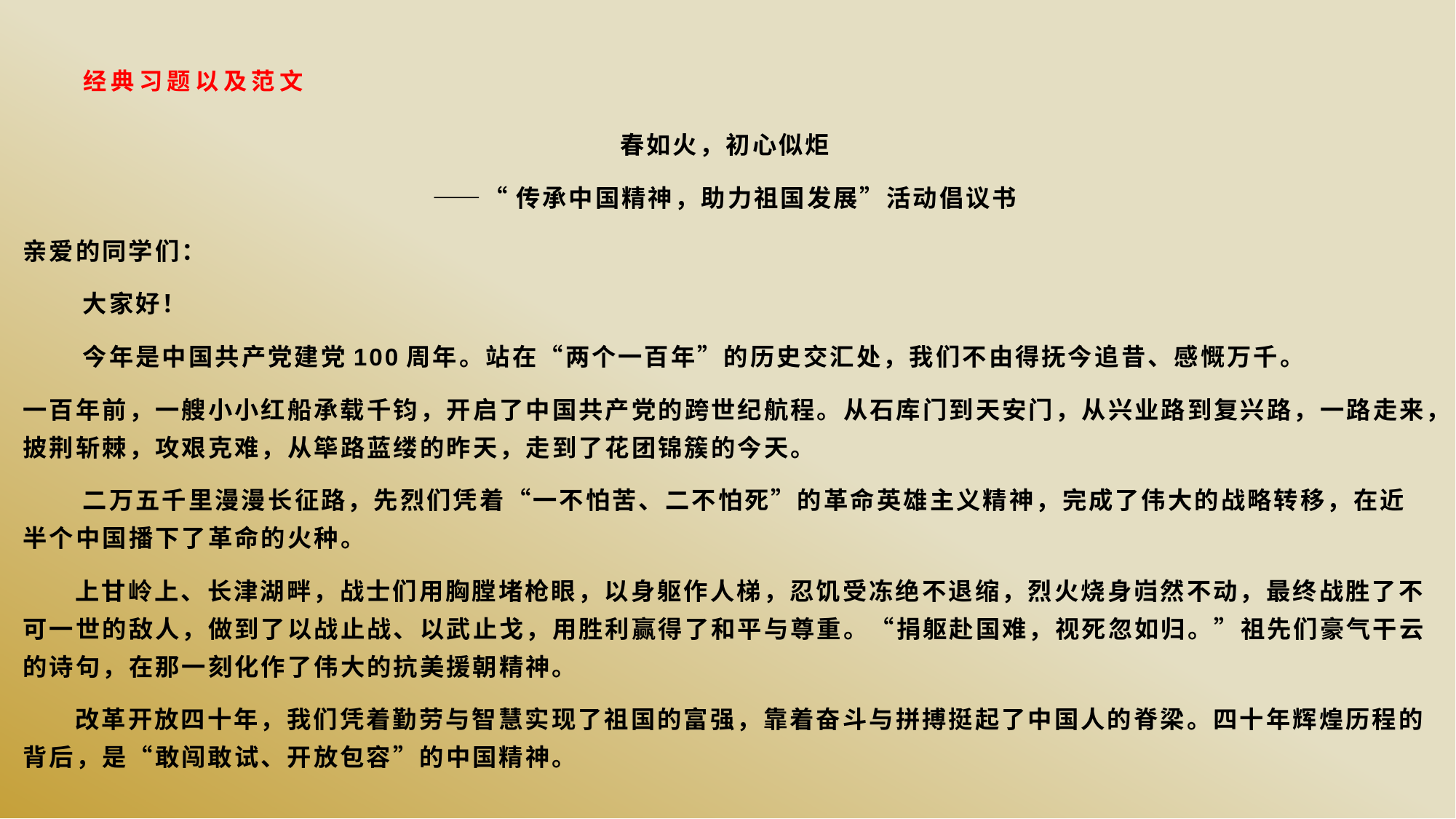

# 经典习题以及范文
春如火，初心似炬
——“传承中国精神，助力祖国发展”活动倡议书
亲爱的同学们：
       大家好！
       今年是中国共产党建党100周年。站在“两个一百年”的历史交汇处，我们不由得抚今追昔、感慨万千。
一百年前，一艘小小红船承载千钧，开启了中国共产党的跨世纪航程。从石库门到天安门，从兴业路到复兴路，一路走来，披荆斩棘，攻艰克难，从筚路蓝缕的昨天，走到了花团锦簇的今天。
       二万五千里漫漫长征路，先烈们凭着“一不怕苦、二不怕死”的革命英雄主义精神，完成了伟大的战略转移，在近半个中国播下了革命的火种。
      上甘岭上、长津湖畔，战士们用胸膛堵枪眼，以身躯作人梯，忍饥受冻绝不退缩，烈火烧身岿然不动，最终战胜了不可一世的敌人，做到了以战止战、以武止戈，用胜利赢得了和平与尊重。“捐躯赴国难，视死忽如归。”祖先们豪气干云的诗句，在那一刻化作了伟大的抗美援朝精神。
      改革开放四十年，我们凭着勤劳与智慧实现了祖国的富强，靠着奋斗与拼搏挺起了中国人的脊梁。四十年辉煌历程的背后，是“敢闯敢试、开放包容”的中国精神。